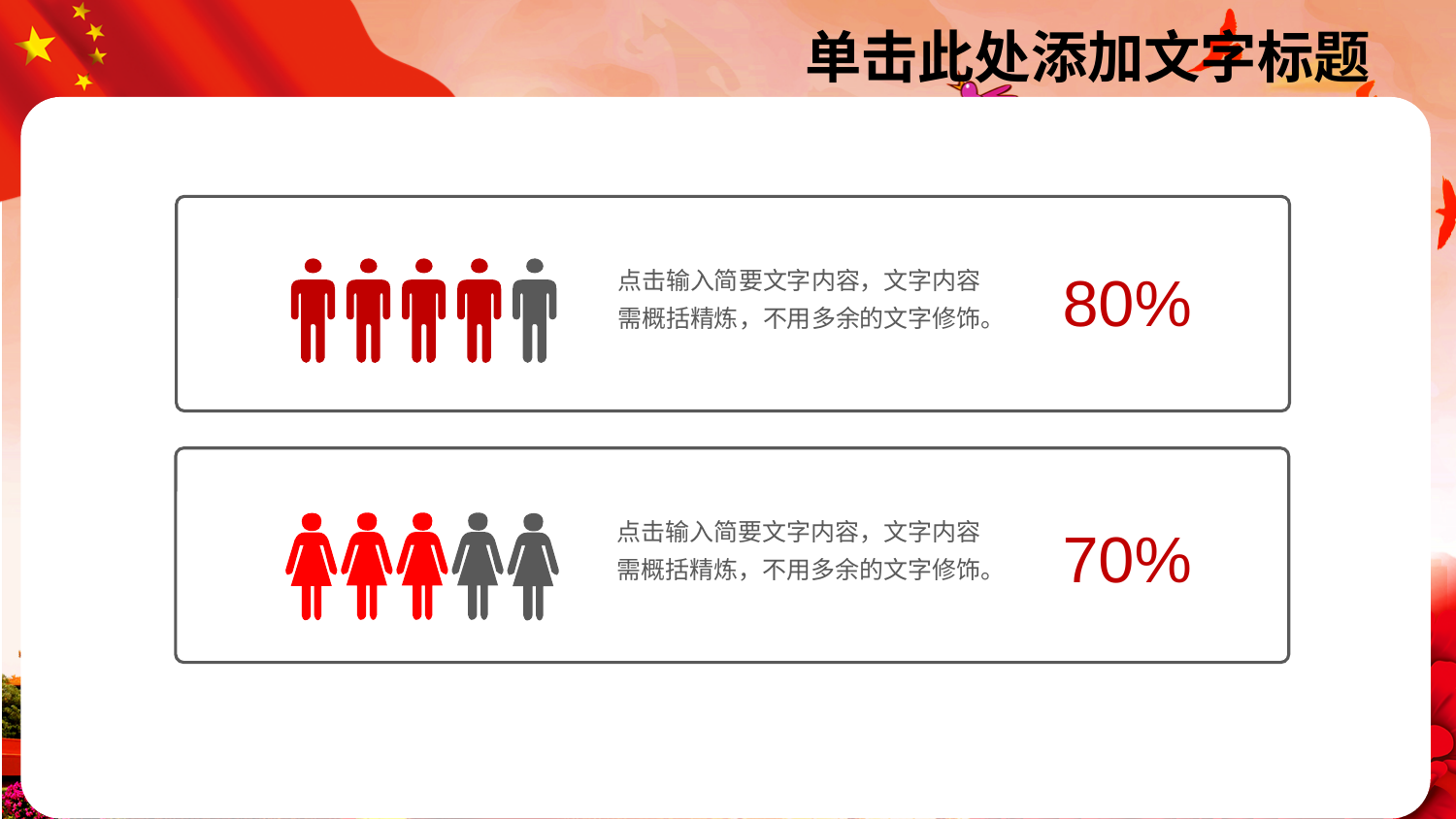

点击输入简要文字内容，文字内容需概括精炼，不用多余的文字修饰。
80%

点击输入简要文字内容，文字内容需概括精炼，不用多余的文字修饰。
70%